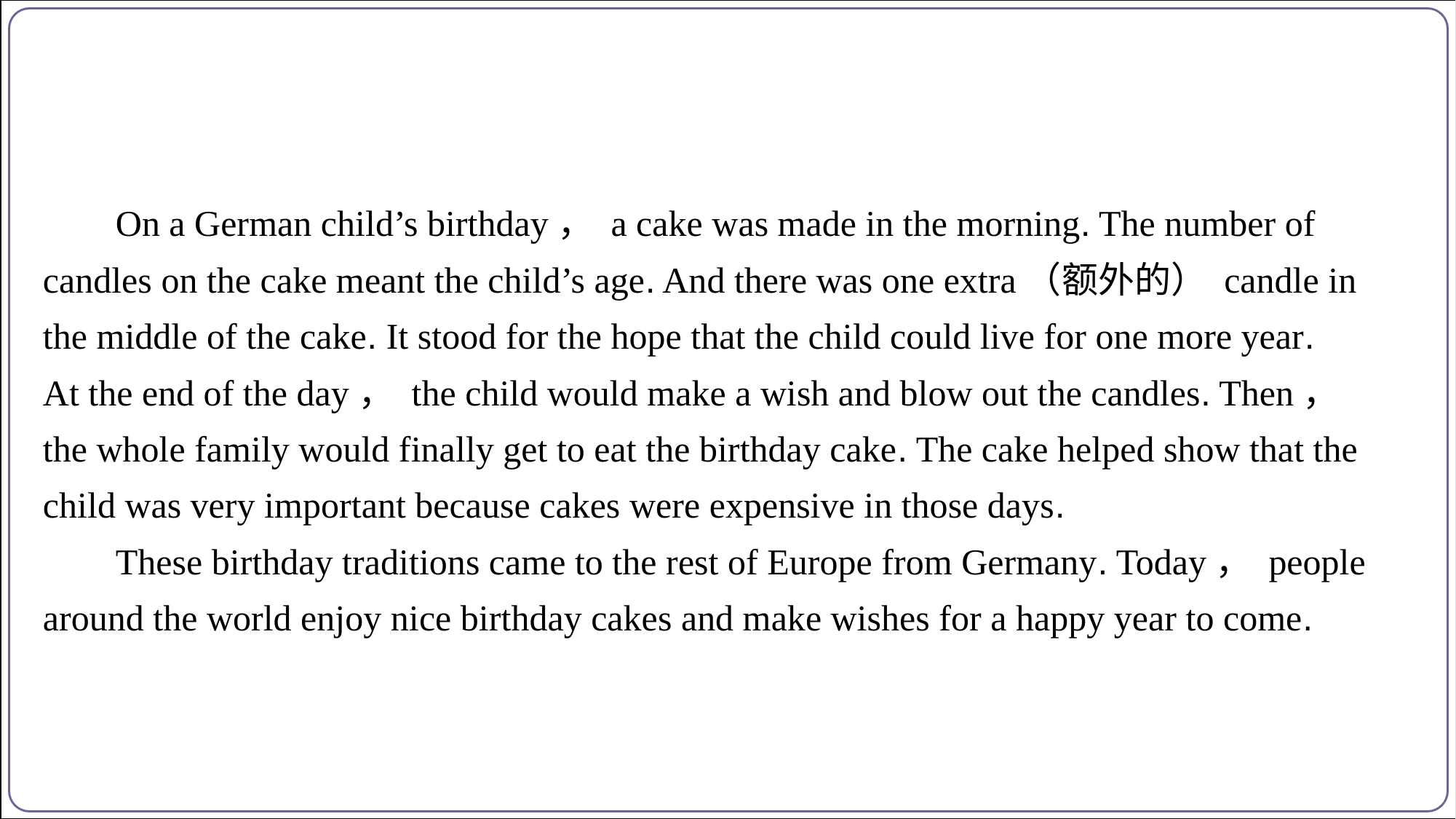

On a German child’s birthday， a cake was made in the morning. The number of
candles on the cake meant the child’s age. And there was one extra（额外的） candle in
the middle of the cake. It stood for the hope that the child could live for one more year.
At the end of the day， the child would make a wish and blow out the candles. Then，
the whole family would finally get to eat the birthday cake. The cake helped show that the
child was very important because cakes were expensive in those days.
These birthday traditions came to the rest of Europe from Germany. Today， people
around the world enjoy nice birthday cakes and make wishes for a happy year to come.